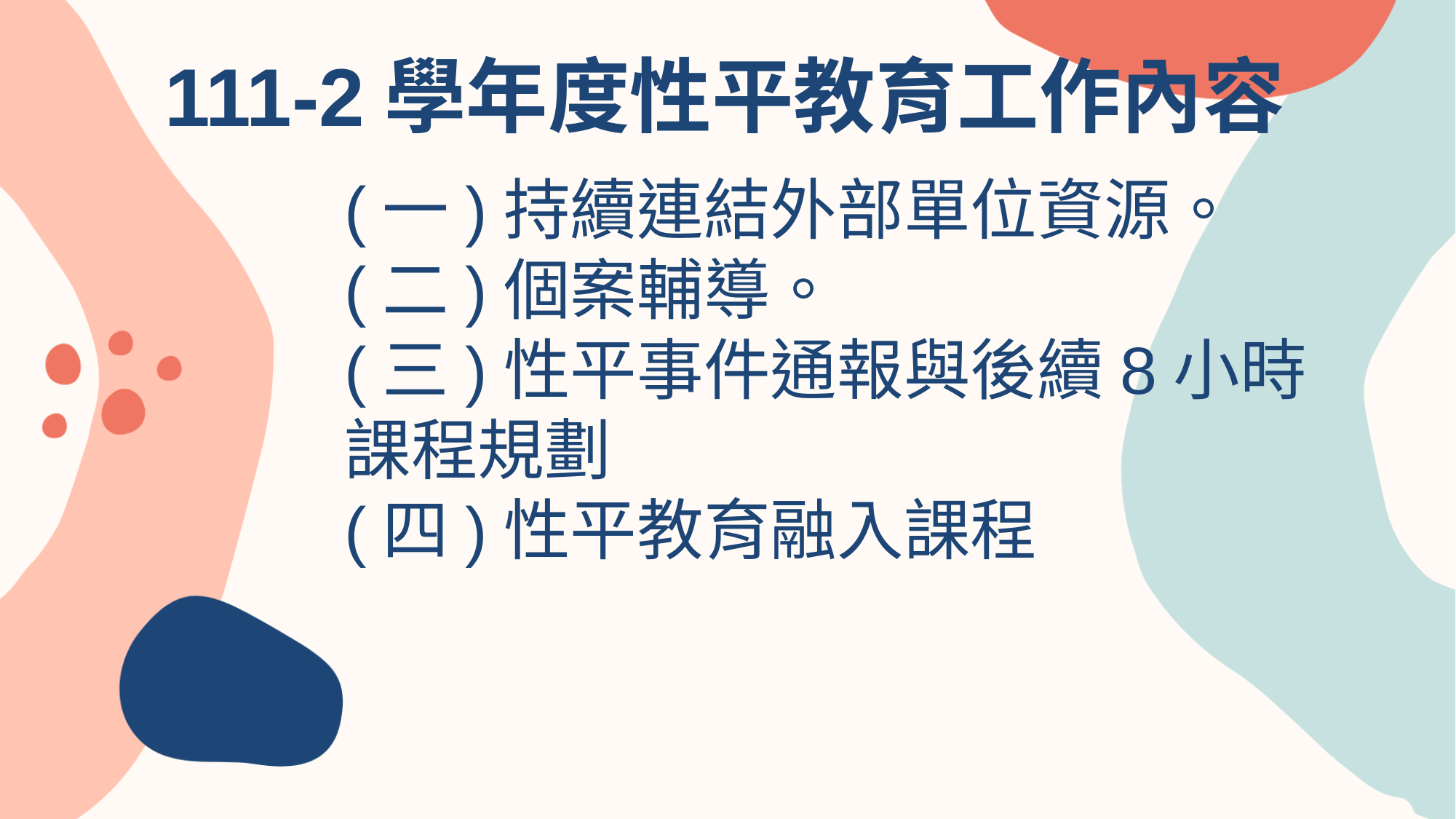

111-2學年度性平教育工作內容
(一)持續連結外部單位資源。
(二)個案輔導。
(三)性平事件通報與後續8小時課程規劃
(四)性平教育融入課程
延时符